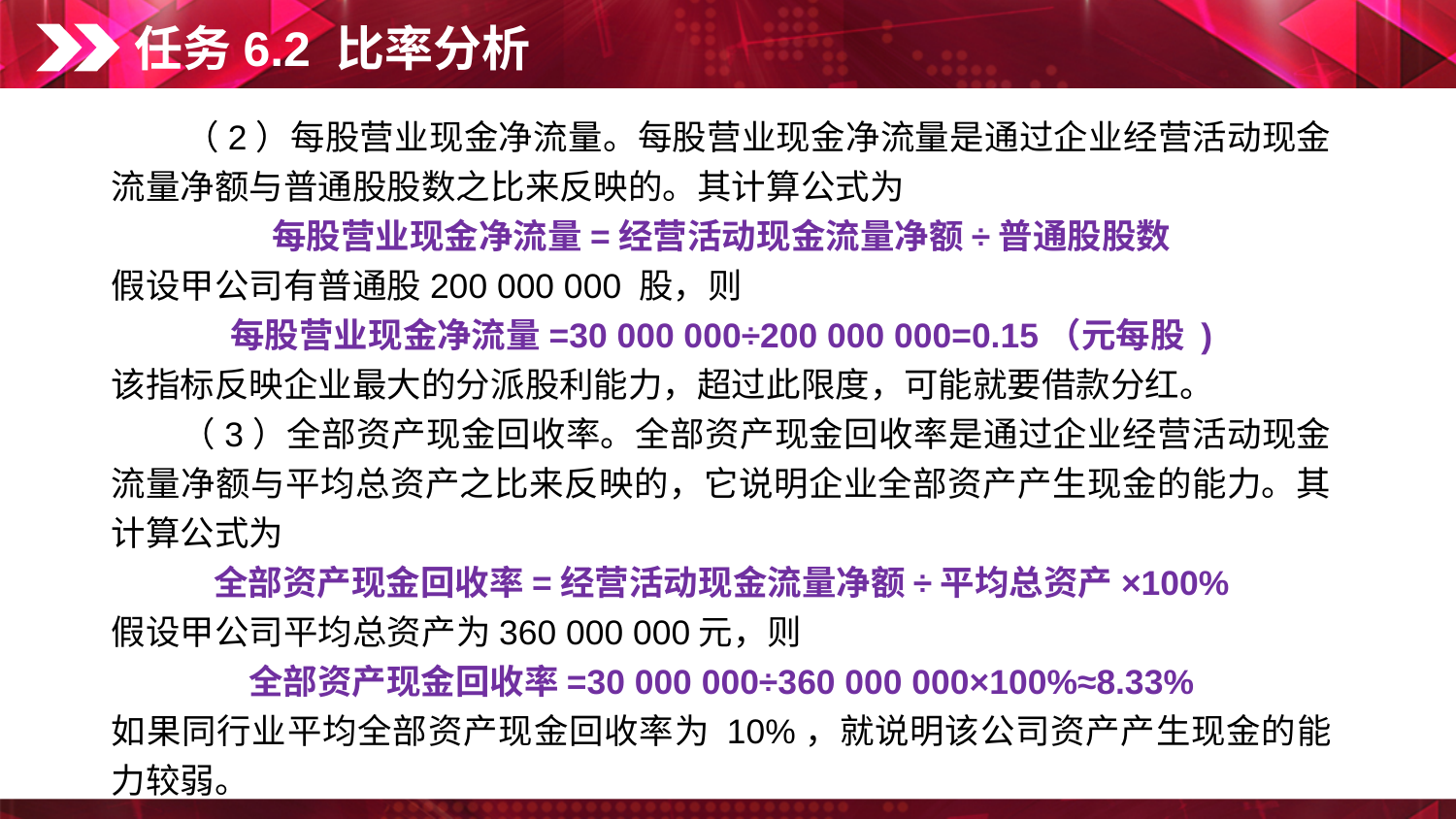

任务6.2 比率分析

　　（2）每股营业现金净流量。每股营业现金净流量是通过企业经营活动现金流量净额与普通股股数之比来反映的。其计算公式为
每股营业现金净流量=经营活动现金流量净额÷普通股股数
假设甲公司有普通股200 000 000 股，则
每股营业现金净流量=30 000 000÷200 000 000=0.15（元每股 )
该指标反映企业最大的分派股利能力，超过此限度，可能就要借款分红。
　　（3）全部资产现金回收率。全部资产现金回收率是通过企业经营活动现金流量净额与平均总资产之比来反映的，它说明企业全部资产产生现金的能力。其计算公式为
全部资产现金回收率=经营活动现金流量净额÷平均总资产×100%
假设甲公司平均总资产为360 000 000元，则
全部资产现金回收率=30 000 000÷360 000 000×100%≈8.33%
如果同行业平均全部资产现金回收率为 10%，就说明该公司资产产生现金的能力较弱。